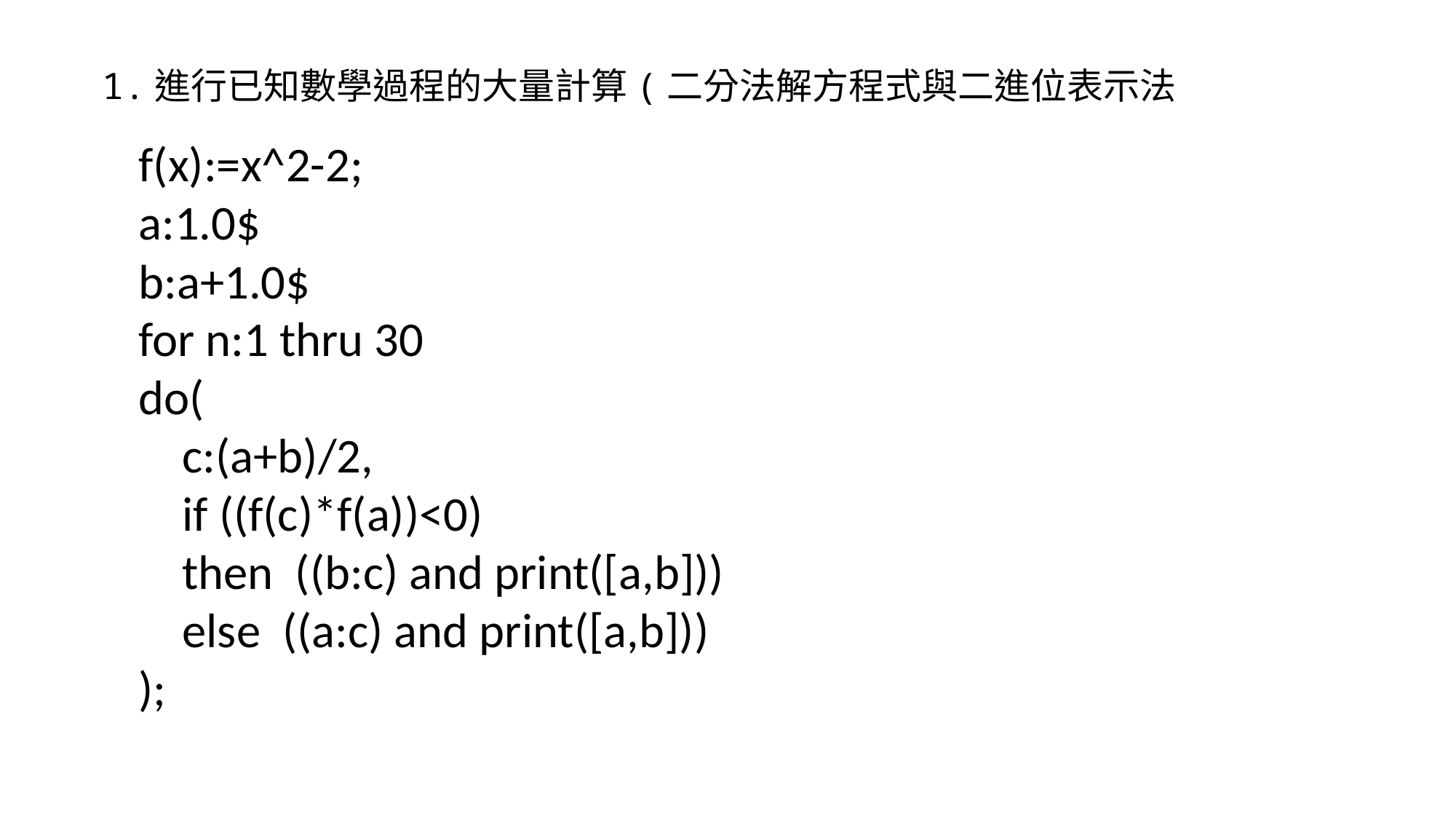

1.進行已知數學過程的大量計算(二分法解方程式與二進位表示法
f(x):=x^2-2;
a:1.0$
b:a+1.0$
for n:1 thru 30
do(
    c:(a+b)/2,
    if ((f(c)*f(a))<0)
    then  ((b:c) and print([a,b]))
    else  ((a:c) and print([a,b]))
);